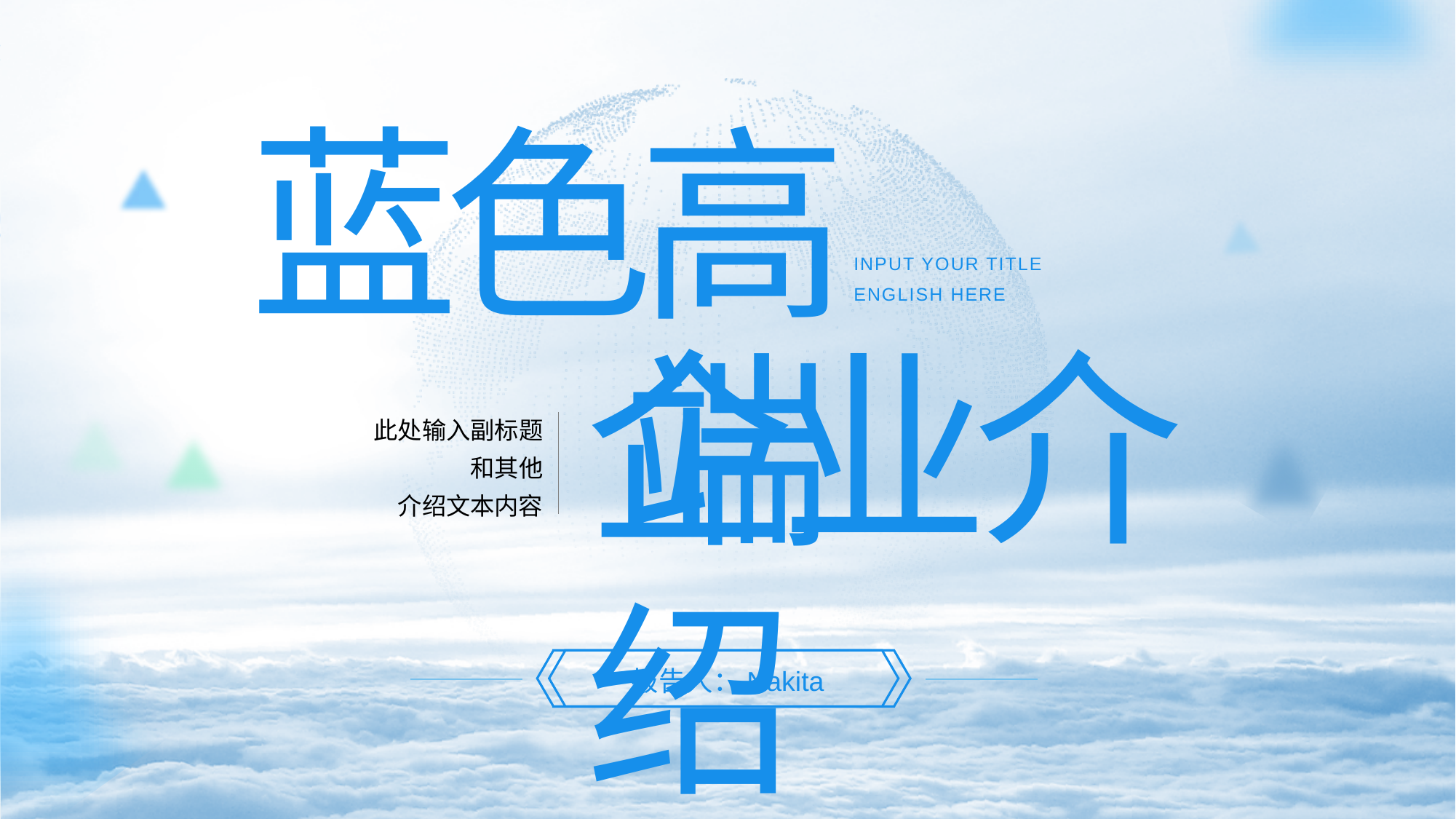

蓝色高端
INPUT YOUR TITLE
ENGLISH HERE
企业介绍
此处输入副标题
和其他
介绍文本内容
报告人：Nakita